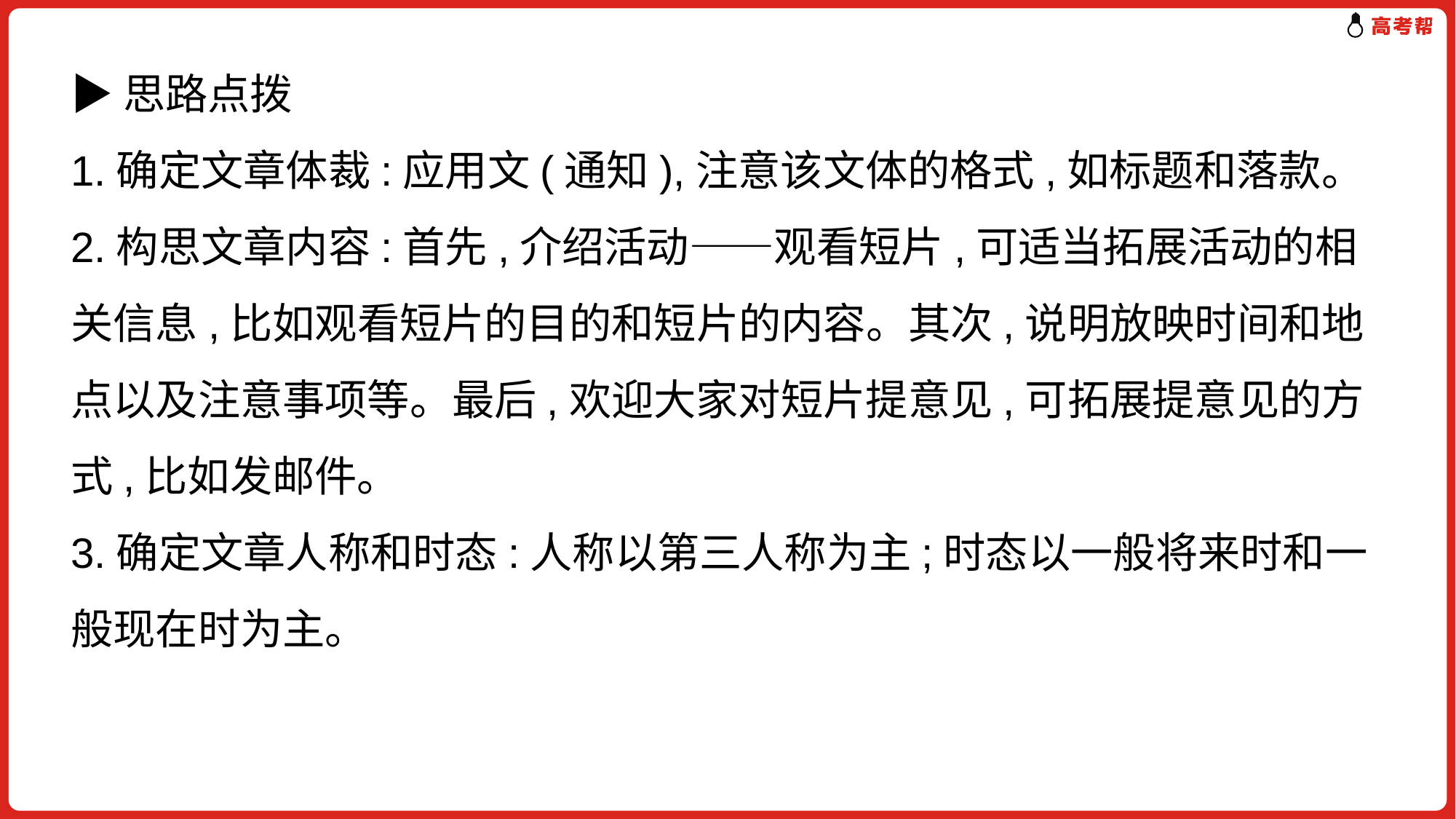

▶思路点拨
1.确定文章体裁:应用文(通知),注意该文体的格式,如标题和落款。
2.构思文章内容:首先,介绍活动——观看短片,可适当拓展活动的相关信息,比如观看短片的目的和短片的内容。其次,说明放映时间和地点以及注意事项等。最后,欢迎大家对短片提意见,可拓展提意见的方式,比如发邮件。
3.确定文章人称和时态:人称以第三人称为主;时态以一般将来时和一般现在时为主。